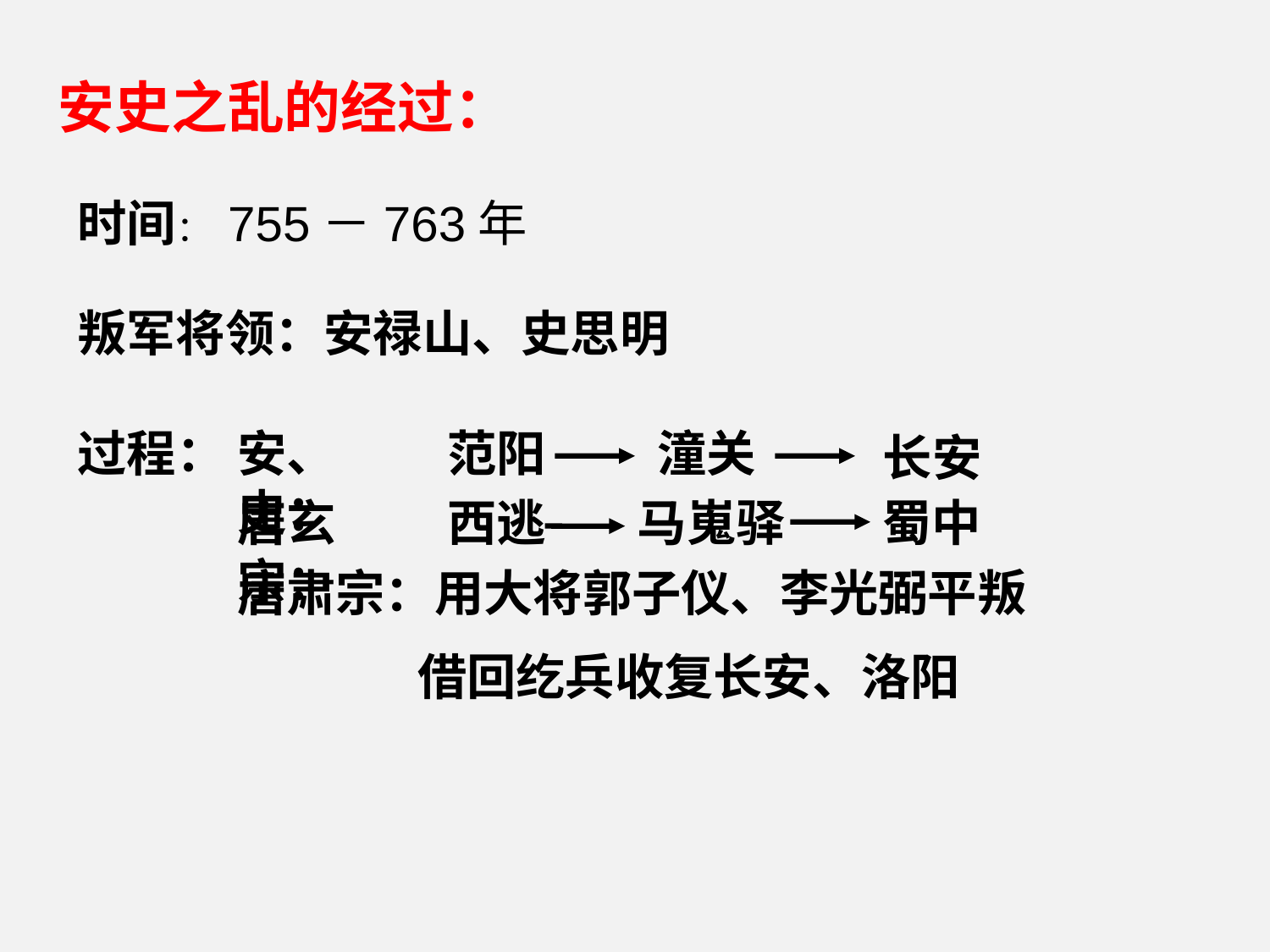

安史之乱的经过：
时间： 755－763年
叛军将领：安禄山、史思明
过程：
安、史：
范阳
潼关
长安

唐玄宗：
蜀中
西逃
马嵬驿

唐肃宗：用大将郭子仪、李光弼平叛
               借回纥兵收复长安、洛阳